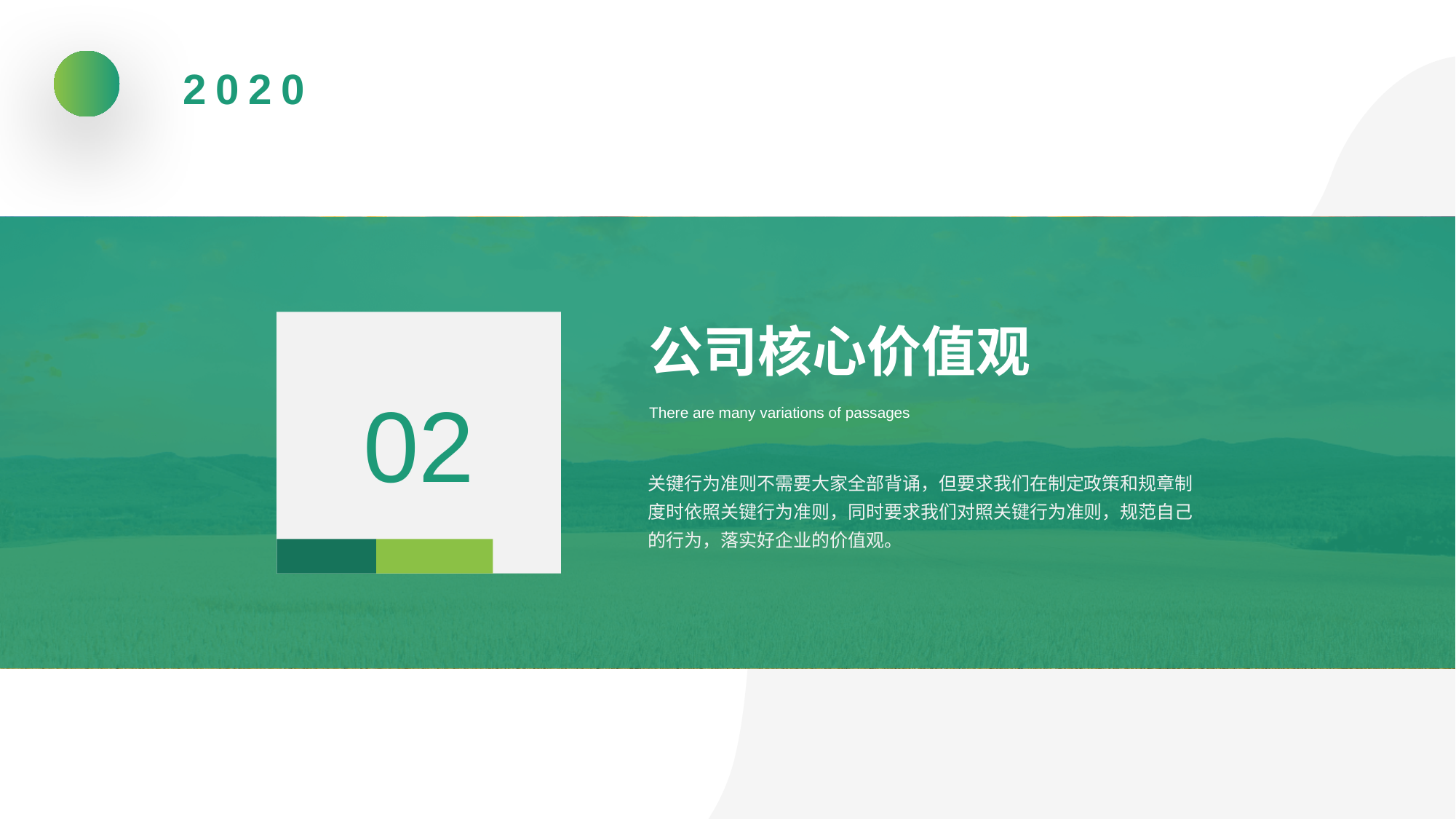

2020

02

公司核心价值观
There are many variations of passages
关键行为准则不需要大家全部背诵，但要求我们在制定政策和规章制度时依照关键行为准则，同时要求我们对照关键行为准则，规范自己的行为，落实好企业的价值观。